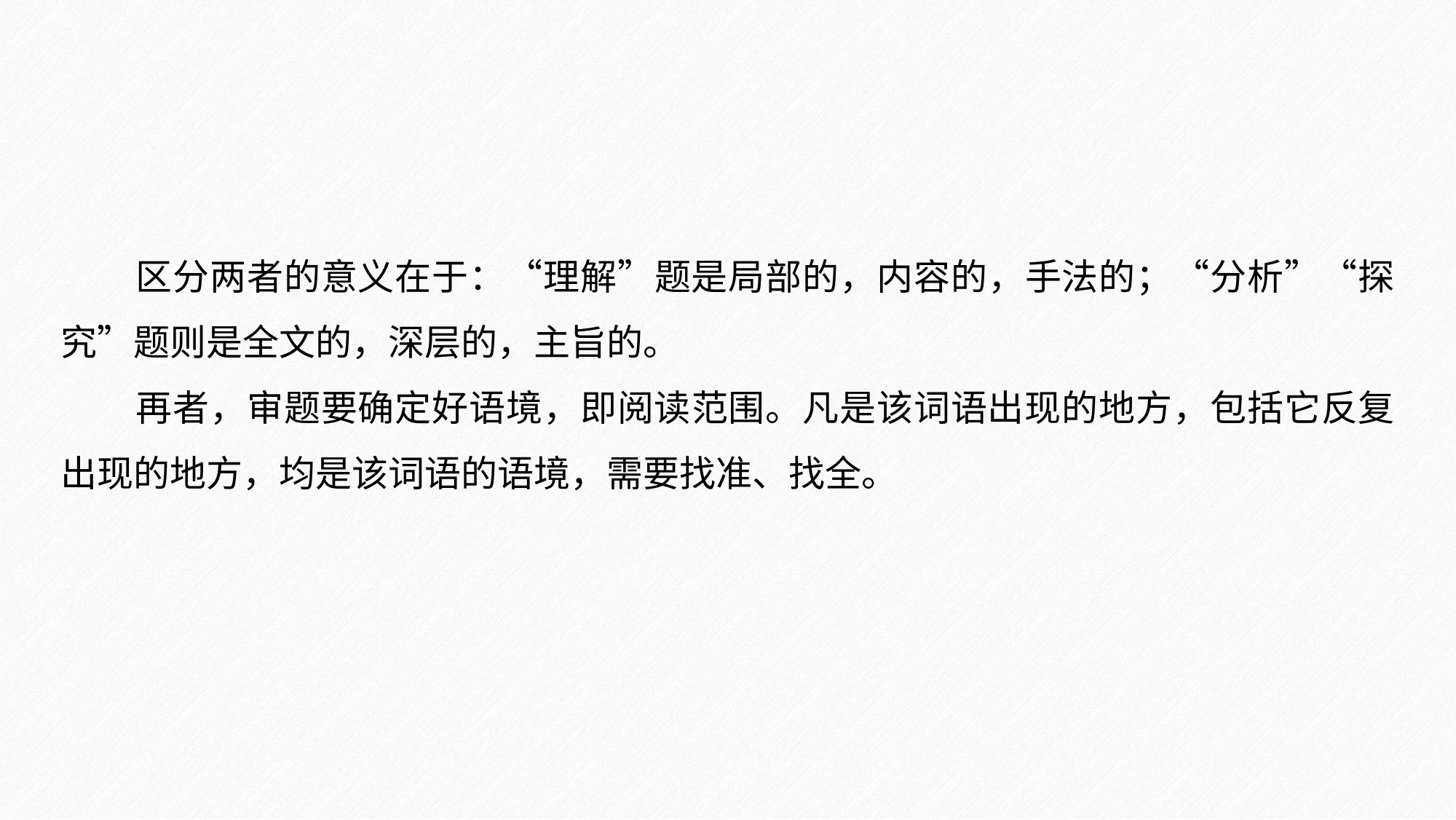

区分两者的意义在于：“理解”题是局部的，内容的，手法的；“分析”“探究”题则是全文的，深层的，主旨的。
再者，审题要确定好语境，即阅读范围。凡是该词语出现的地方，包括它反复出现的地方，均是该词语的语境，需要找准、找全。